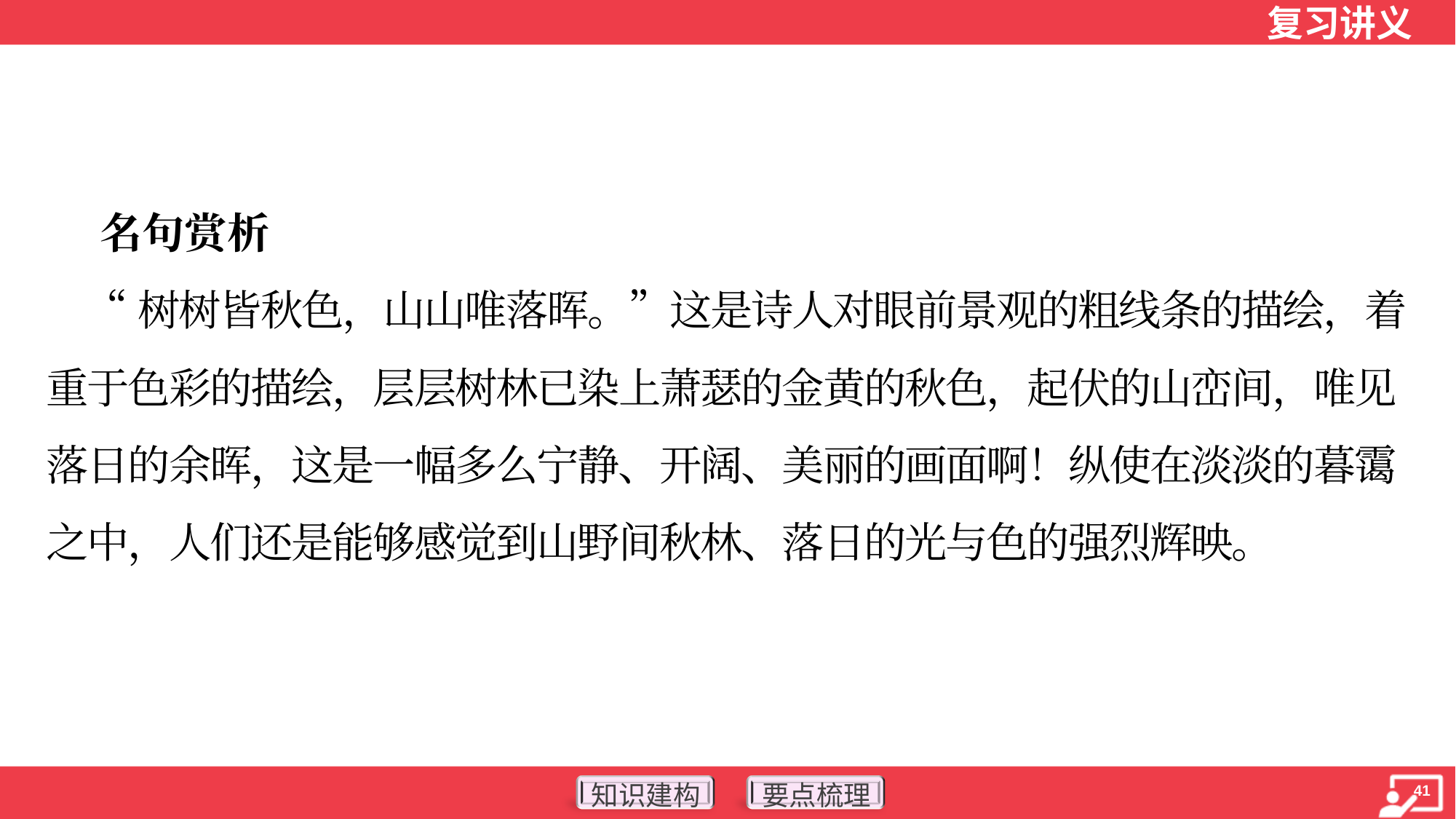

名句赏析
    “树树皆秋色，山山唯落晖。”这是诗人对眼前景观的粗线条的描绘，着
重于色彩的描绘，层层树林已染上萧瑟的金黄的秋色，起伏的山峦间，唯见
落日的余晖，这是一幅多么宁静、开阔、美丽的画面啊！纵使在淡淡的暮霭
之中，人们还是能够感觉到山野间秋林、落日的光与色的强烈辉映。